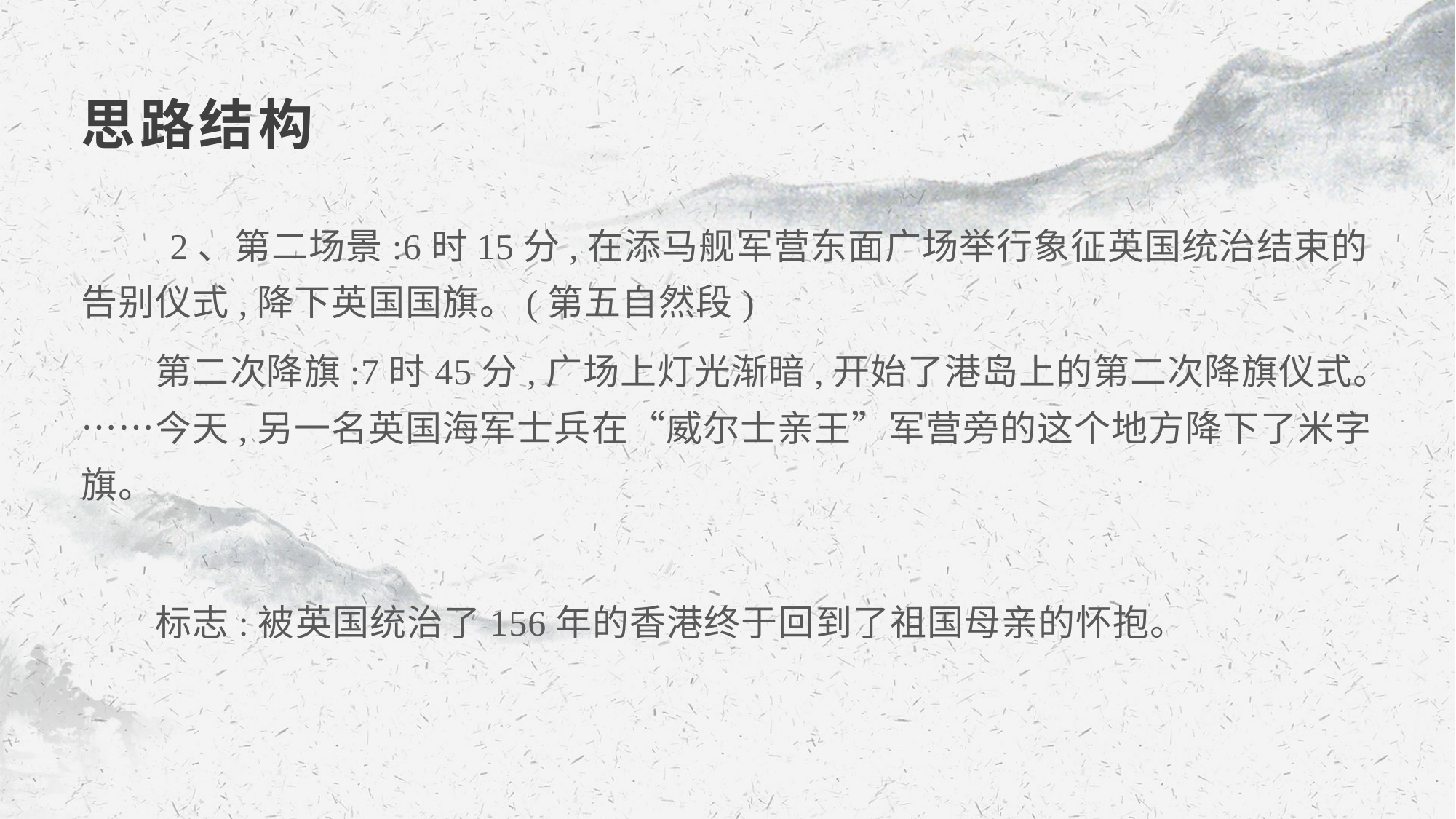

思路结构
         2、第二场景:6时15分,在添马舰军营东面广场举行象征英国统治结束的告别仪式,降下英国国旗。(第五自然段)
　　第二次降旗:7时45分,广场上灯光渐暗,开始了港岛上的第二次降旗仪式。……今天,另一名英国海军士兵在“威尔士亲王”军营旁的这个地方降下了米字旗。

　　标志:被英国统治了156年的香港终于回到了祖国母亲的怀抱。